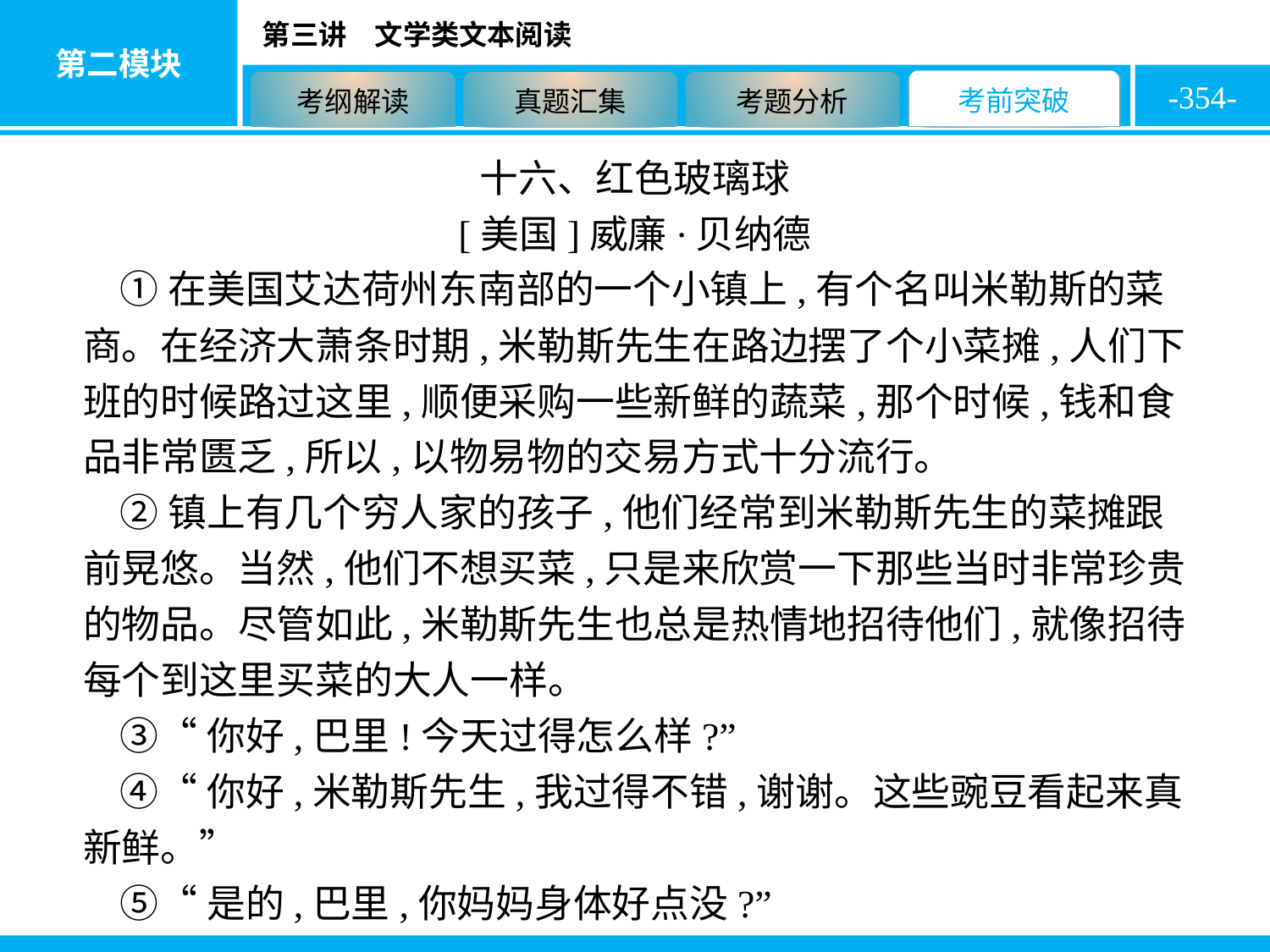

-354-
十六、红色玻璃球
[美国]威廉·贝纳德
①在美国艾达荷州东南部的一个小镇上,有个名叫米勒斯的菜商。在经济大萧条时期,米勒斯先生在路边摆了个小菜摊,人们下班的时候路过这里,顺便采购一些新鲜的蔬菜,那个时候,钱和食品非常匮乏,所以,以物易物的交易方式十分流行。
②镇上有几个穷人家的孩子,他们经常到米勒斯先生的菜摊跟前晃悠。当然,他们不想买菜,只是来欣赏一下那些当时非常珍贵的物品。尽管如此,米勒斯先生也总是热情地招待他们,就像招待每个到这里买菜的大人一样。
③“你好,巴里!今天过得怎么样?”
④“你好,米勒斯先生,我过得不错,谢谢。这些豌豆看起来真新鲜。”
⑤“是的,巴里,你妈妈身体好点没?”